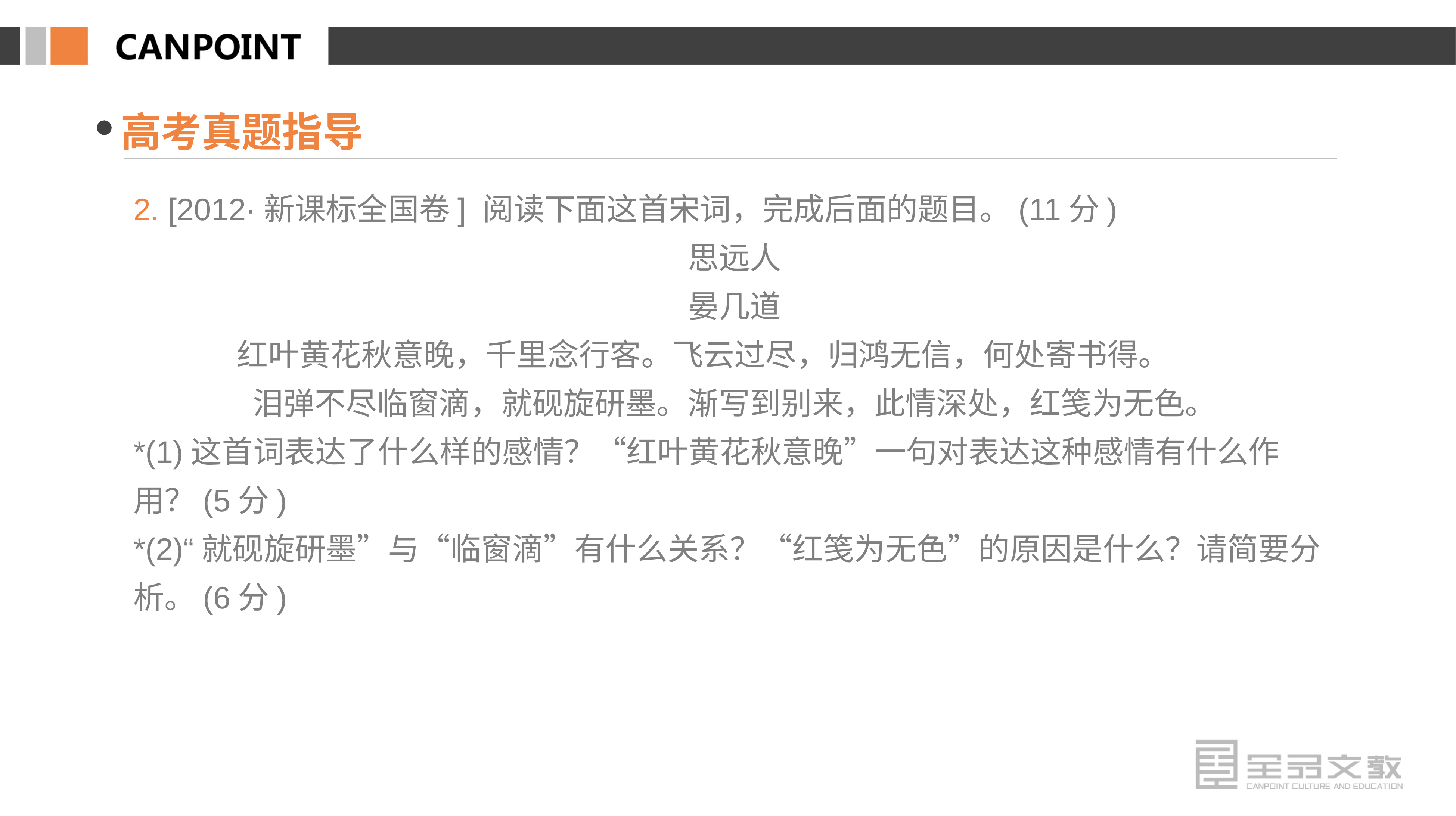

高考真题指导

2. [2012·新课标全国卷] 阅读下面这首宋词，完成后面的题目。(11分)
思远人
晏几道
红叶黄花秋意晚，千里念行客。飞云过尽，归鸿无信，何处寄书得。
泪弹不尽临窗滴，就砚旋研墨。渐写到别来，此情深处，红笺为无色。
*(1)这首词表达了什么样的感情？“红叶黄花秋意晚”一句对表达这种感情有什么作用？(5分)
*(2)“就砚旋研墨”与“临窗滴”有什么关系？“红笺为无色”的原因是什么？请简要分析。(6分)